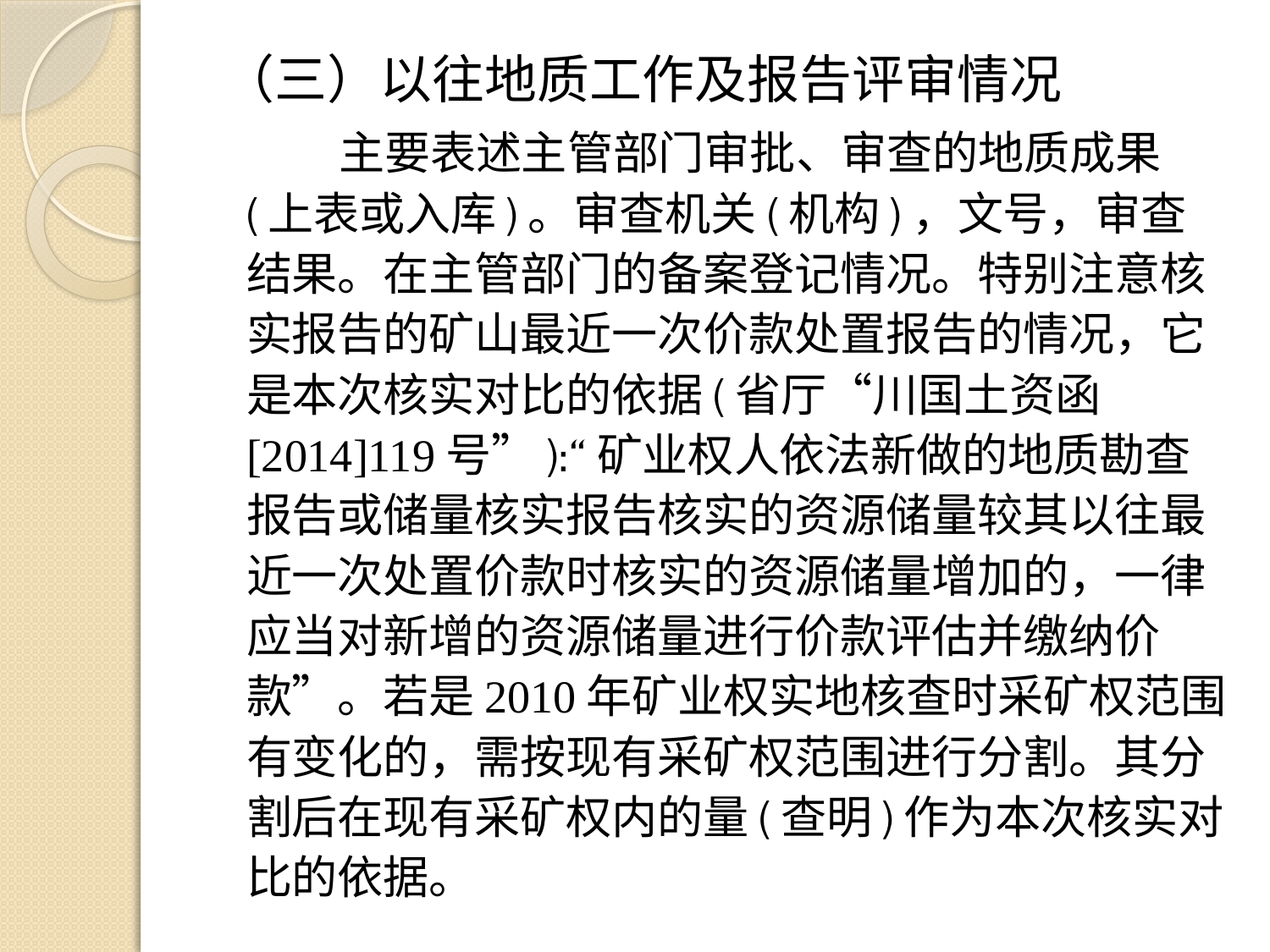

（三）以往地质工作及报告评审情况
主要表述主管部门审批、审查的地质成果(上表或入库)。审查机关(机构)，文号，审查结果。在主管部门的备案登记情况。特别注意核实报告的矿山最近一次价款处置报告的情况，它是本次核实对比的依据(省厅“川国土资函[2014]119号”):“矿业权人依法新做的地质勘查报告或储量核实报告核实的资源储量较其以往最近一次处置价款时核实的资源储量增加的，一律应当对新增的资源储量进行价款评估并缴纳价款”。若是2010年矿业权实地核查时采矿权范围有变化的，需按现有采矿权范围进行分割。其分割后在现有采矿权内的量(查明)作为本次核实对比的依据。